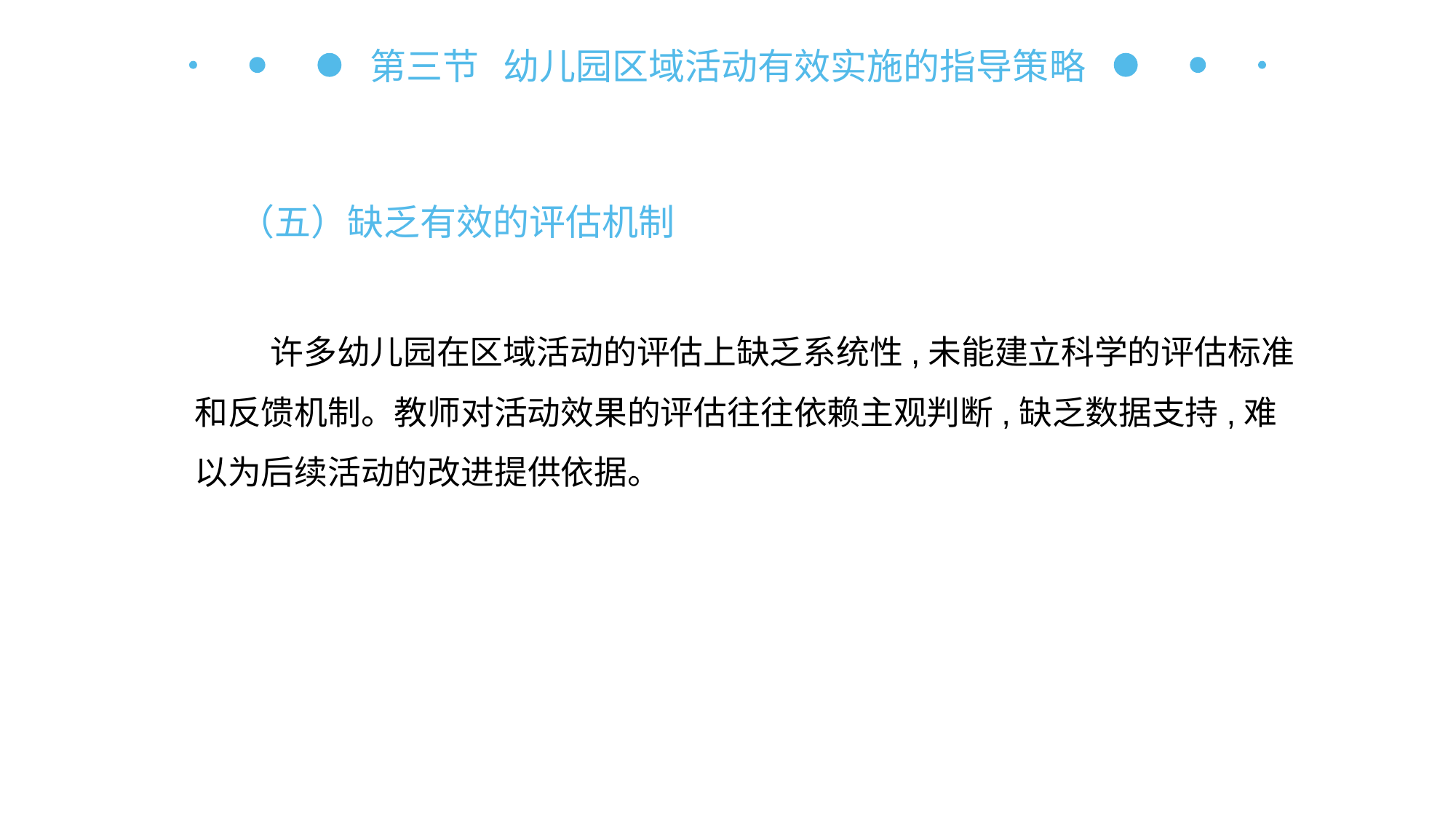

第三节   幼儿园区域活动有效实施的指导策略

（五）缺乏有效的评估机制
许多幼儿园在区域活动的评估上缺乏系统性,未能建立科学的评估标准和反馈机制。教师对活动效果的评估往往依赖主观判断,缺乏数据支持,难以为后续活动的改进提供依据。